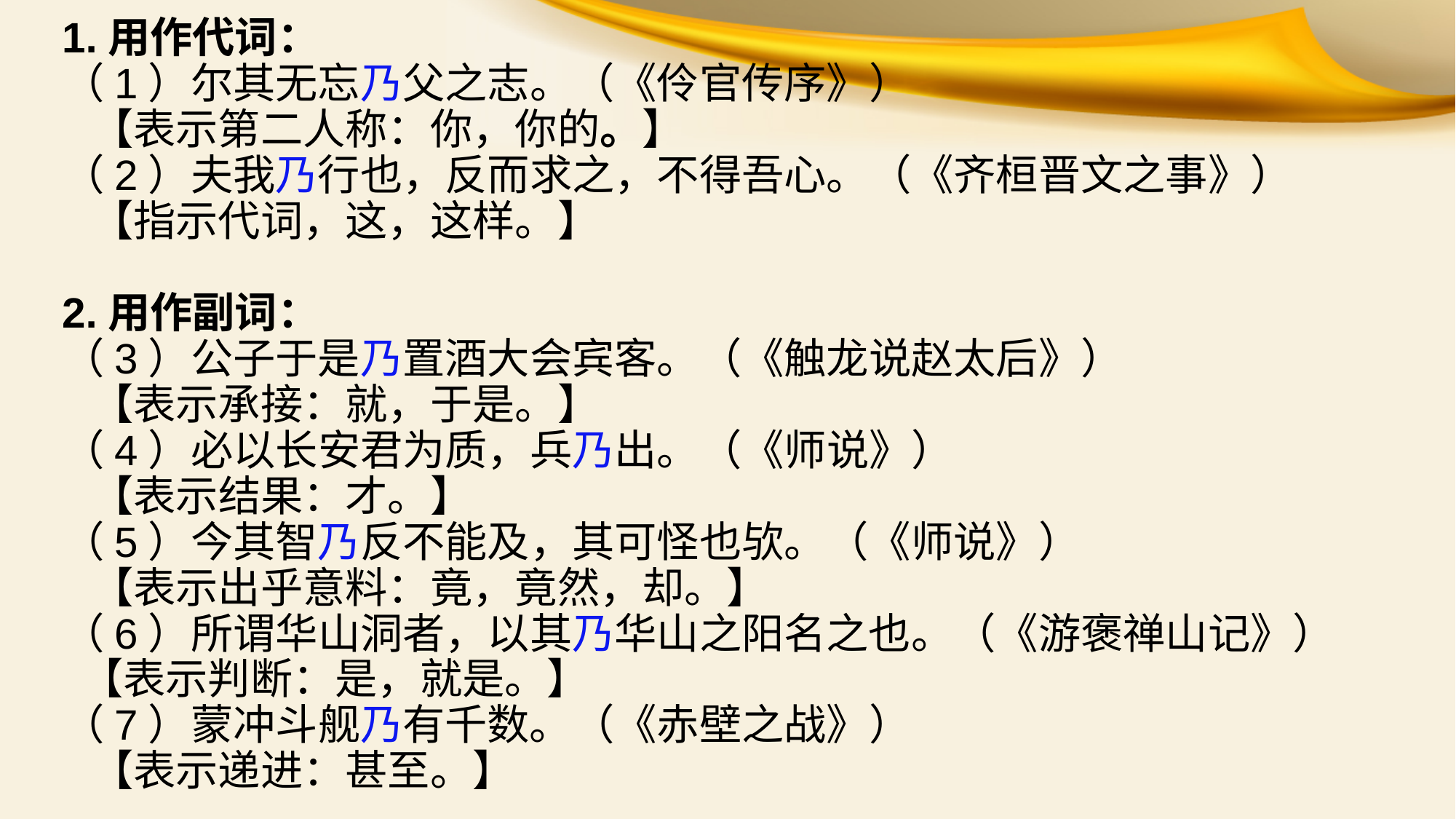

1.用作代词：
（1）尔其无忘乃父之志。（《伶官传序》）
  【表示第二人称：你，你的。】
（2）夫我乃行也，反而求之，不得吾心。（《齐桓晋文之事》）
  【指示代词，这，这样。】

2.用作副词：
（3）公子于是乃置酒大会宾客。（《触龙说赵太后》）
  【表示承接：就，于是。】
（4）必以长安君为质，兵乃出。（《师说》）
  【表示结果：才。】
（5）今其智乃反不能及，其可怪也欤。（《师说》）
  【表示出乎意料：竟，竟然，却。】
（6）所谓华山洞者，以其乃华山之阳名之也。（《游褒禅山记》）
  【表示判断：是，就是。】
（7）蒙冲斗舰乃有千数。（《赤壁之战》）
  【表示递进：甚至。】